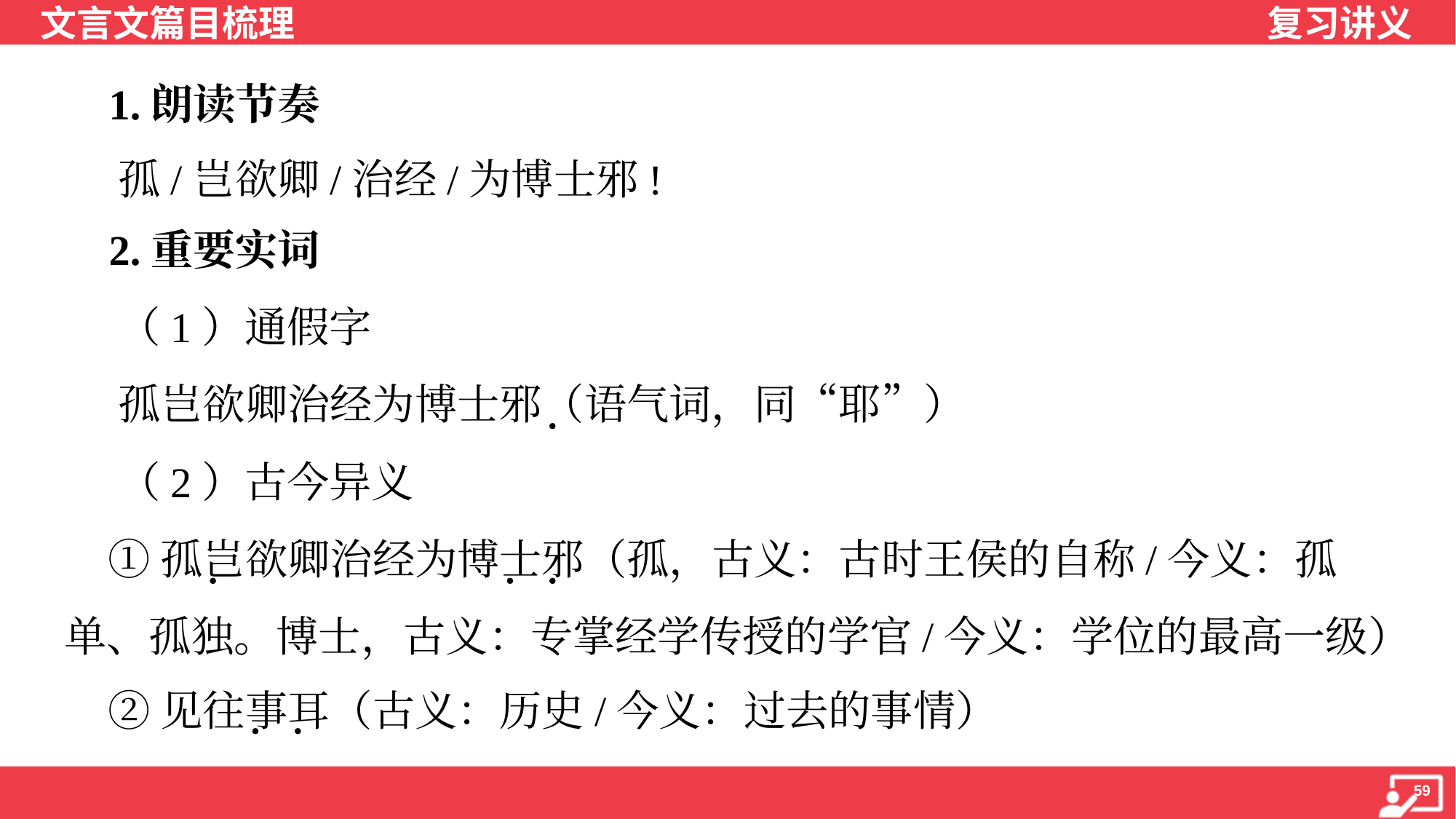

1.朗读节奏
    孤/岂欲卿/治经/为博士邪!
    2.重要实词
    （1）通假字
    孤岂欲卿治经为博士邪（语气词，同“耶”）
    （2）古今异义
    ①孤岂欲卿治经为博士邪（孤，古义：古时王侯的自称/今义：孤
单、孤独。博士，古义：专掌经学传授的学官/今义：学位的最高一级）
    ②见往事耳（古义：历史/今义：过去的事情）